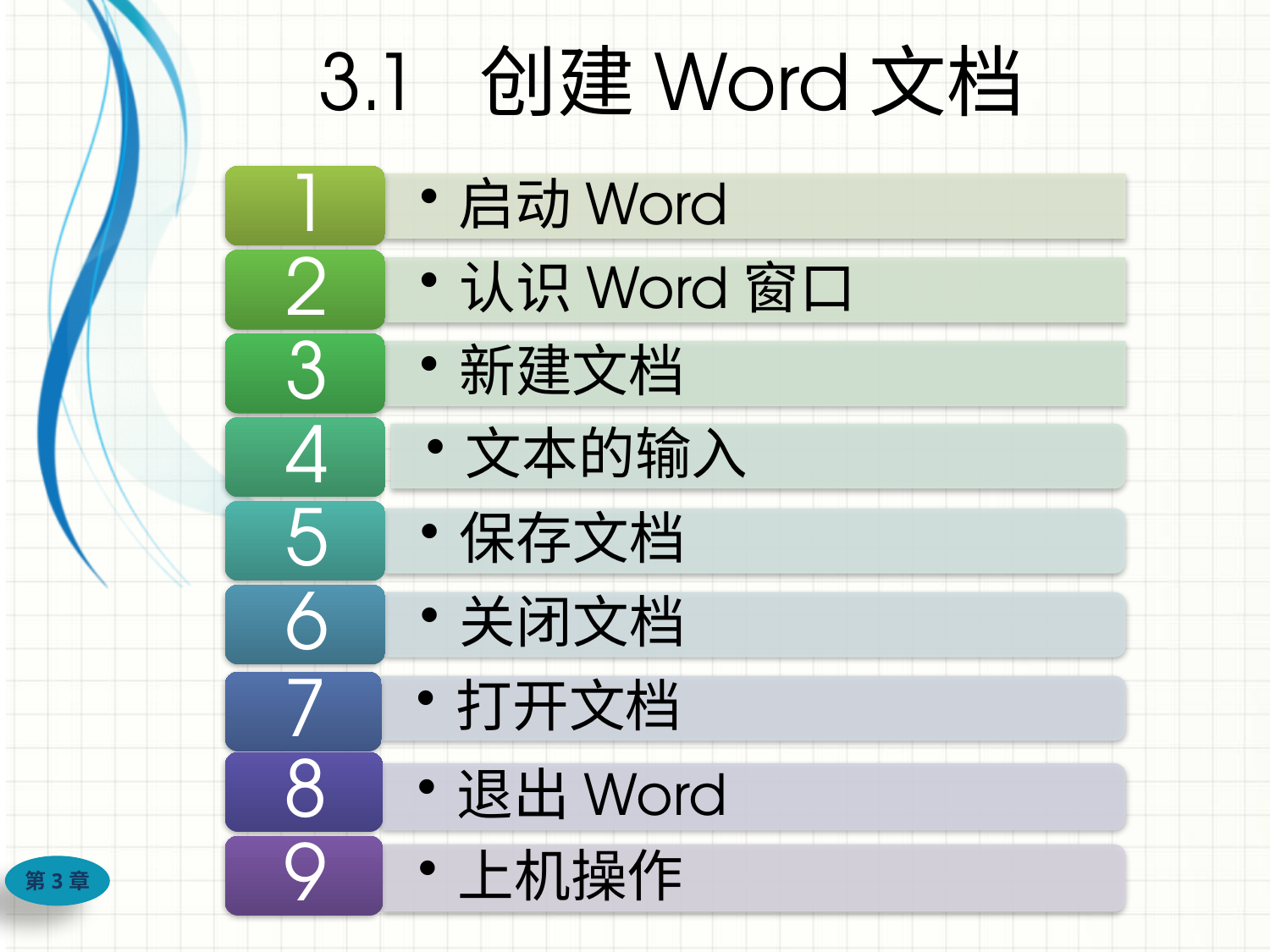

3.1  创建Word文档
启动Word
1
认识Word窗口
2
新建文档
3
文本的输入
4
保存文档
5
关闭文档
6
打开文档
7
退出Word
8
上机操作
9